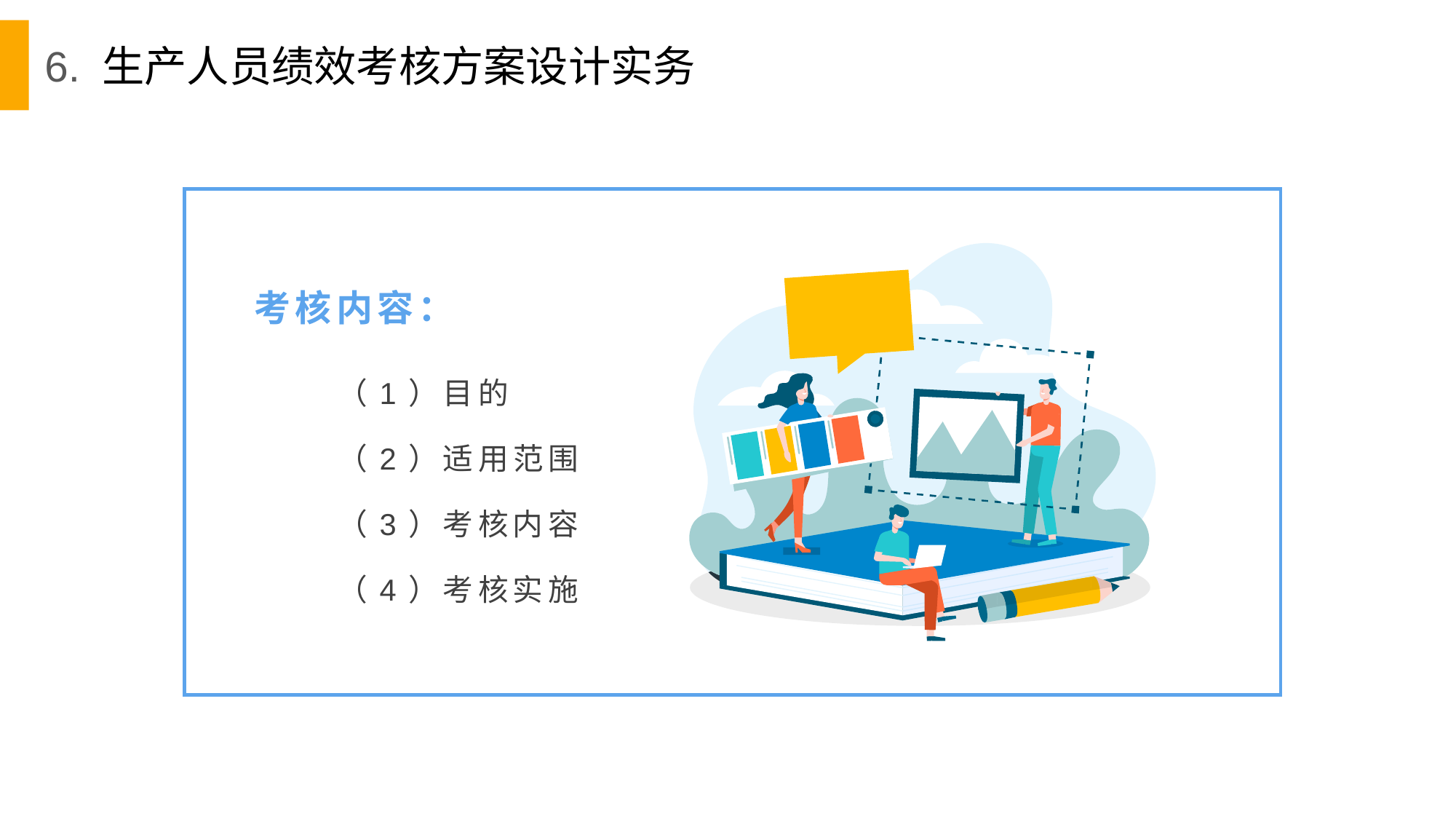

6. 生产人员绩效考核方案设计实务

考核内容：
（1）目的
（2）适用范围
（3）考核内容
（4）考核实施